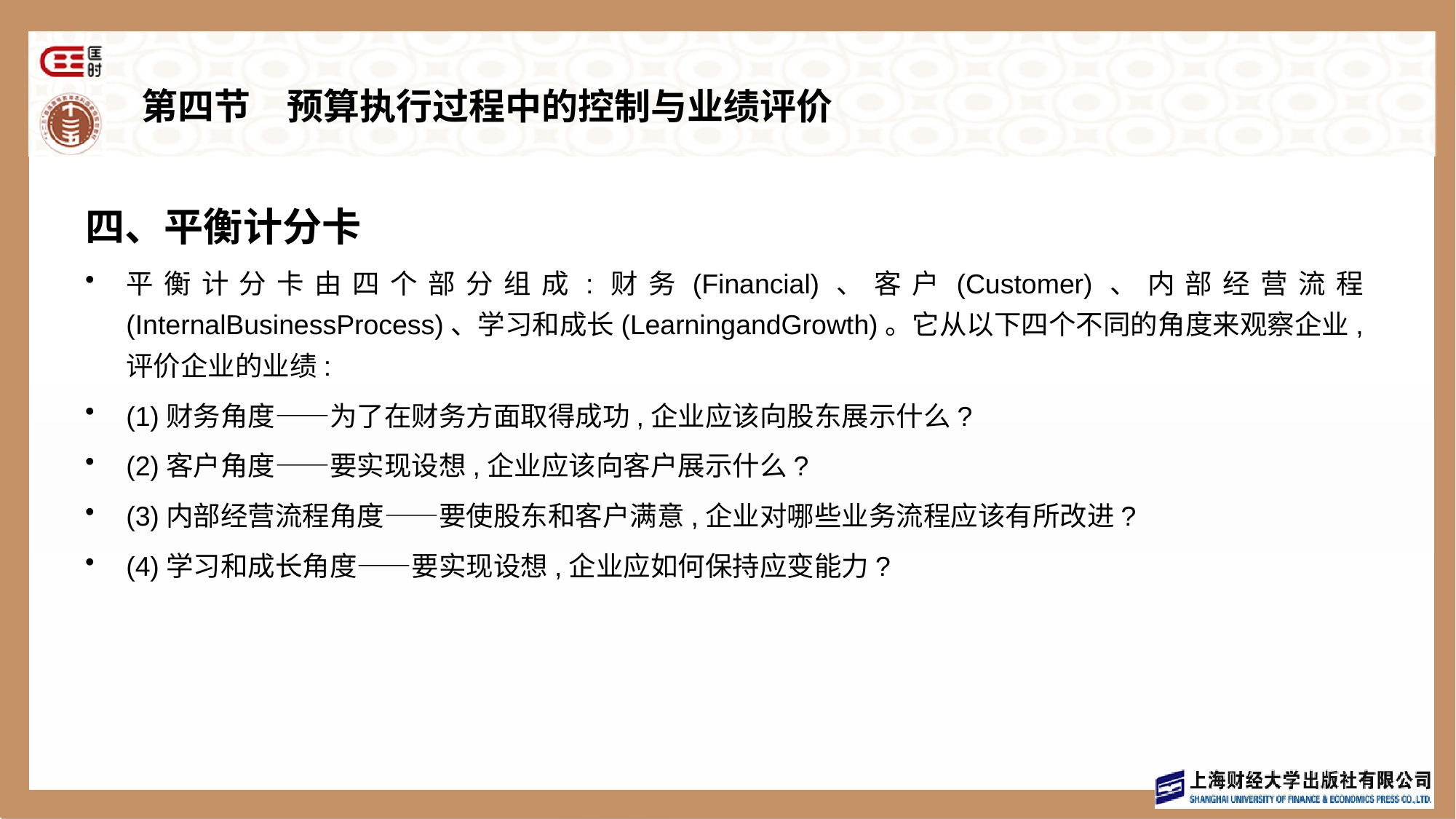

# 第四节　预算执行过程中的控制与业绩评价
四、平衡计分卡
平衡计分卡由四个部分组成:财务(Financial)、客户(Customer)、内部经营流程(InternalBusinessProcess)、学习和成长(LearningandGrowth)。它从以下四个不同的角度来观察企业,评价企业的业绩:
(1)财务角度——为了在财务方面取得成功,企业应该向股东展示什么?
(2)客户角度——要实现设想,企业应该向客户展示什么?
(3)内部经营流程角度——要使股东和客户满意,企业对哪些业务流程应该有所改进?
(4)学习和成长角度——要实现设想,企业应如何保持应变能力?